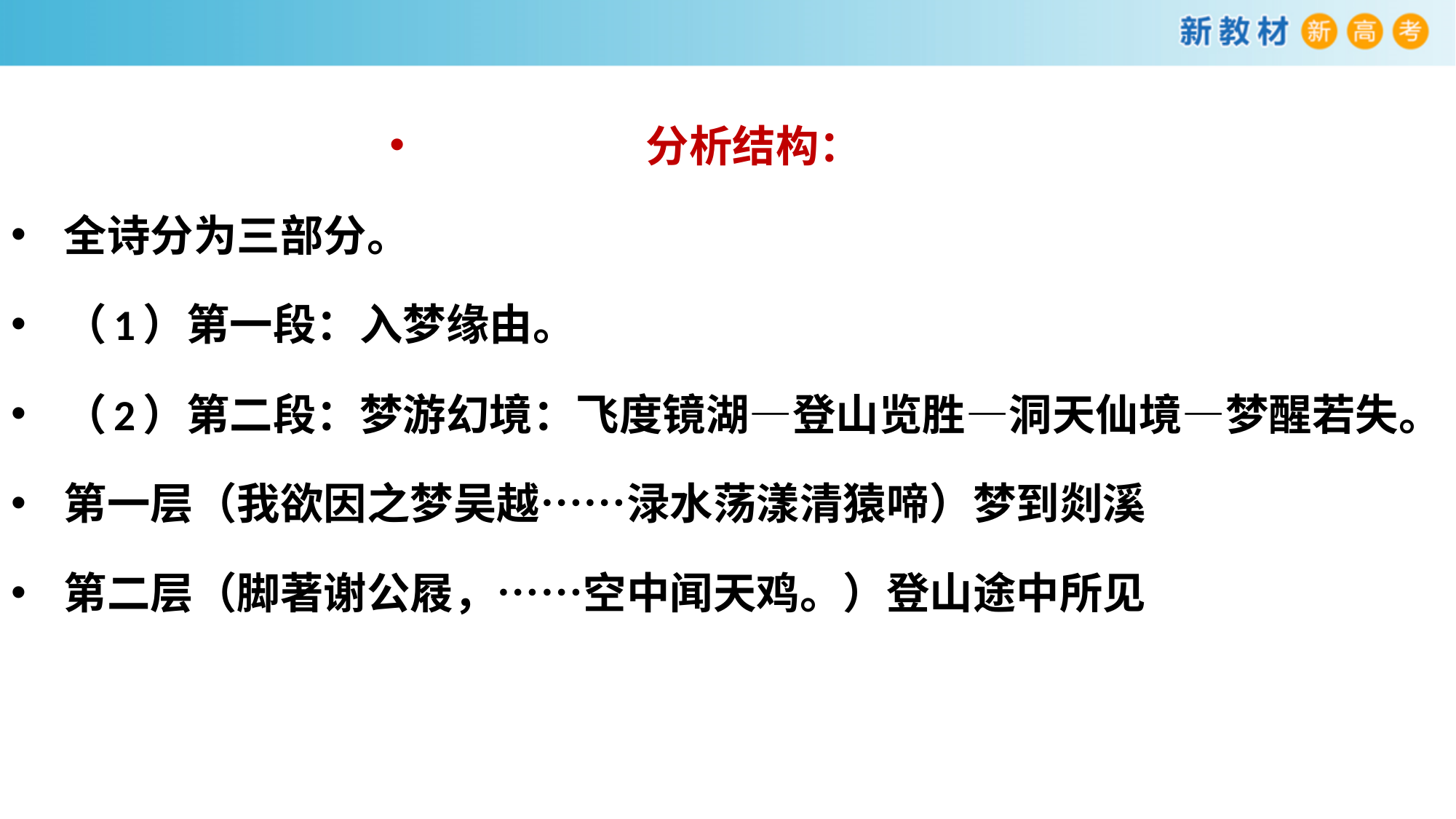

分析结构：
全诗分为三部分。
（1）第一段：入梦缘由。
（2）第二段：梦游幻境：飞度镜湖—登山览胜—洞天仙境—梦醒若失。
第一层（我欲因之梦吴越……渌水荡漾清猿啼）梦到剡溪
第二层（脚著谢公屐，……空中闻天鸡。）登山途中所见